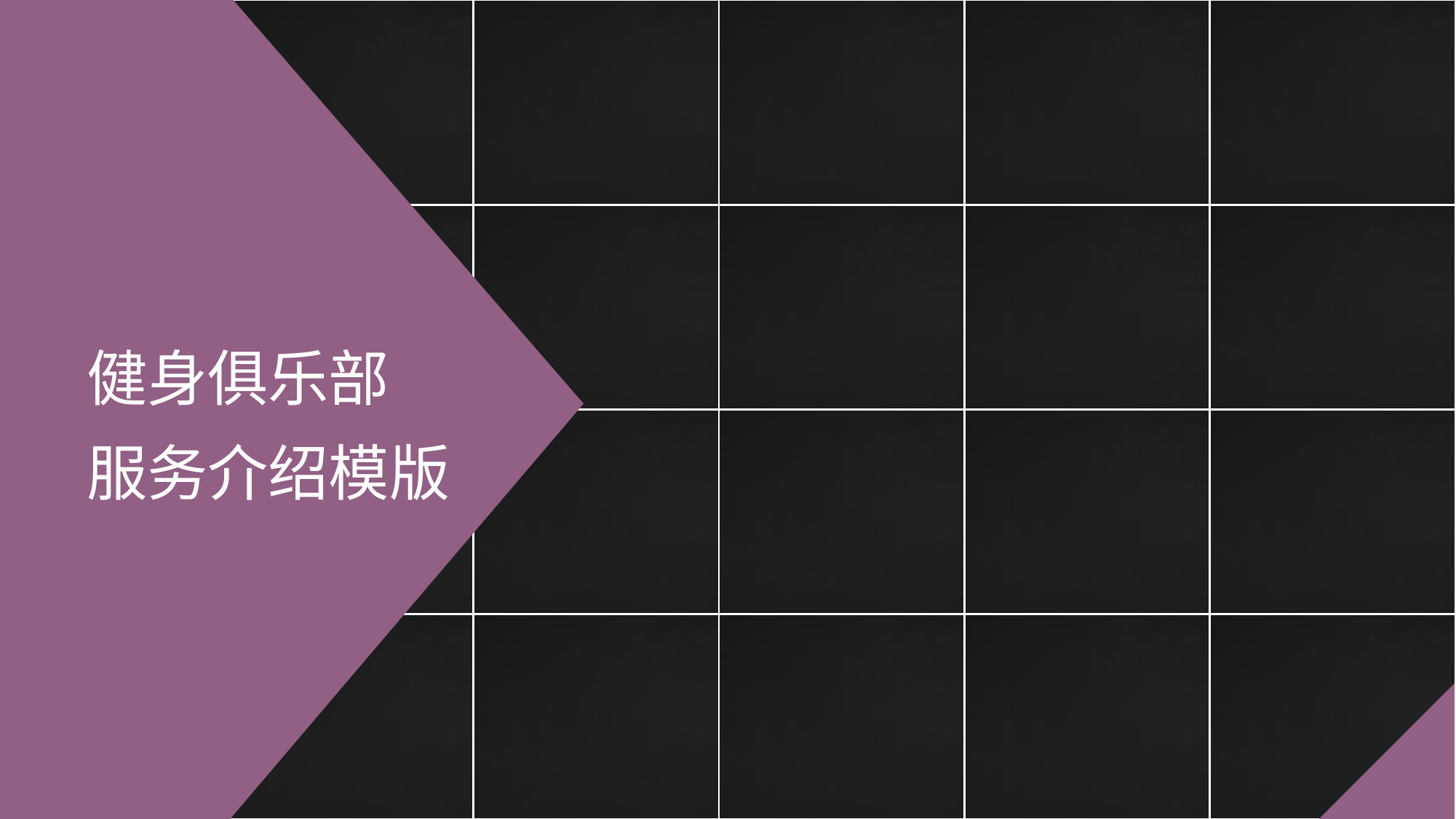

|  |  |  |  |  |
| --- | --- | --- | --- | --- |
|  |  |  |  |  |
|  |  |  |  |  |
|  |  |  |  |  |

健身俱乐部
服务介绍模版